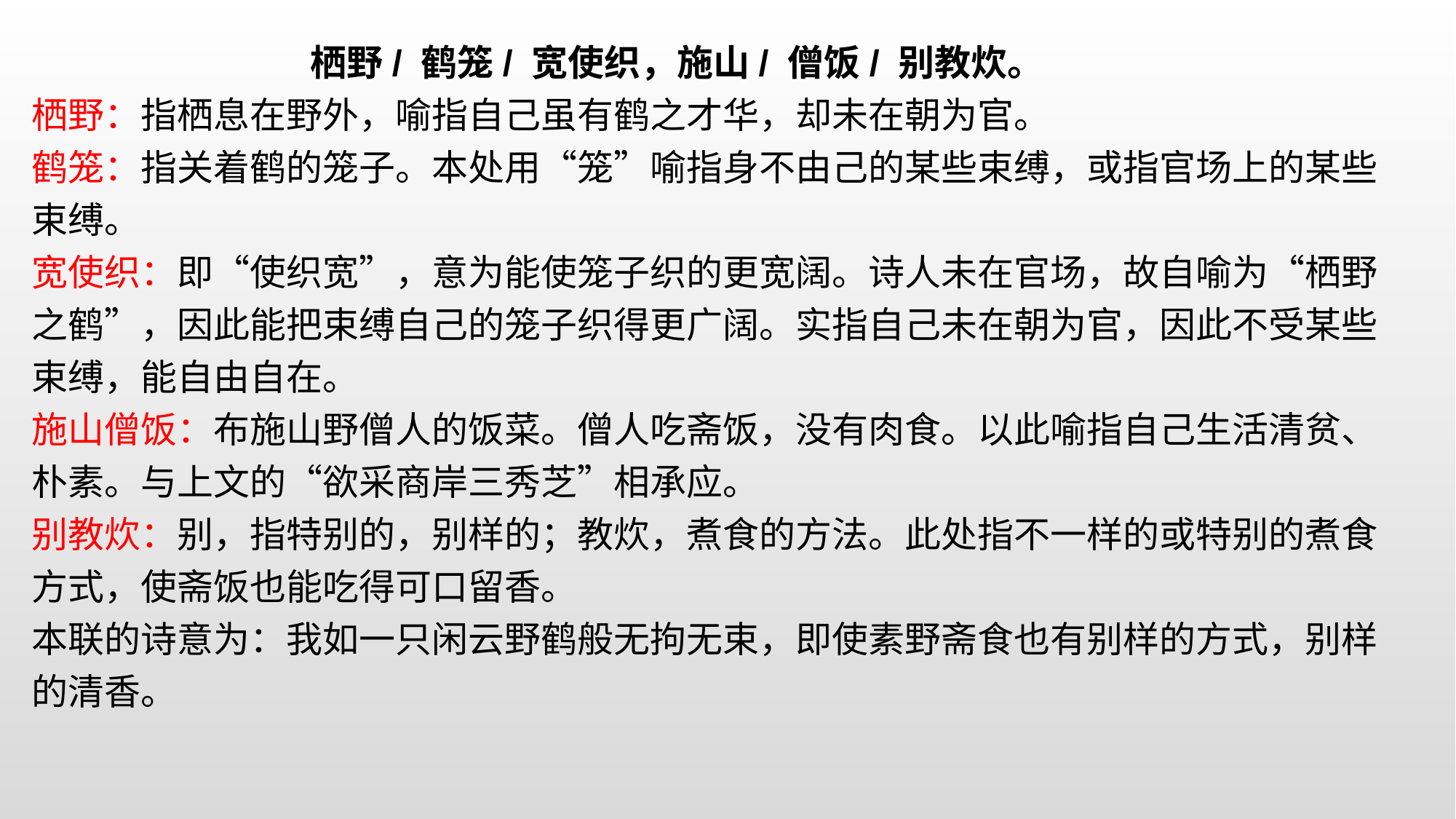

栖野/ 鹤笼/ 宽使织，施山/ 僧饭/ 别教炊。
栖野：指栖息在野外，喻指自己虽有鹤之才华，却未在朝为官。
鹤笼：指关着鹤的笼子。本处用“笼”喻指身不由己的某些束缚，或指官场上的某些束缚。
宽使织：即“使织宽”，意为能使笼子织的更宽阔。诗人未在官场，故自喻为“栖野之鹤”，因此能把束缚自己的笼子织得更广阔。实指自己未在朝为官，因此不受某些束缚，能自由自在。
施山僧饭：布施山野僧人的饭菜。僧人吃斋饭，没有肉食。以此喻指自己生活清贫、朴素。与上文的“欲采商岸三秀芝”相承应。
别教炊：别，指特别的，别样的；教炊，煮食的方法。此处指不一样的或特别的煮食方式，使斋饭也能吃得可口留香。本联的诗意为：我如一只闲云野鹤般无拘无束，即使素野斋食也有别样的方式，别样的清香。